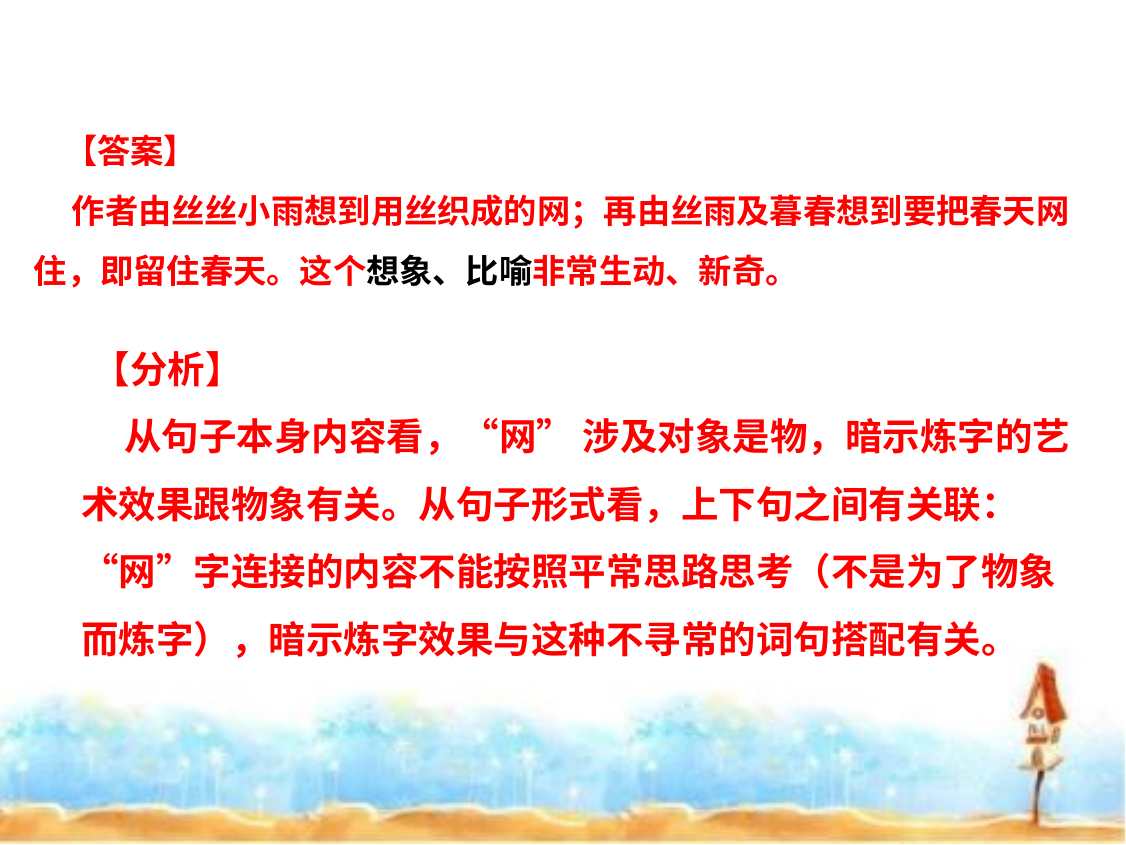

【答案】
    作者由丝丝小雨想到用丝织成的网；再由丝雨及暮春想到要把春天网住，即留住春天。这个想象、比喻非常生动、新奇。
 【分析】
    从句子本身内容看，“网” 涉及对象是物，暗示炼字的艺术效果跟物象有关。从句子形式看，上下句之间有关联：“网”字连接的内容不能按照平常思路思考（不是为了物象而炼字），暗示炼字效果与这种不寻常的词句搭配有关。